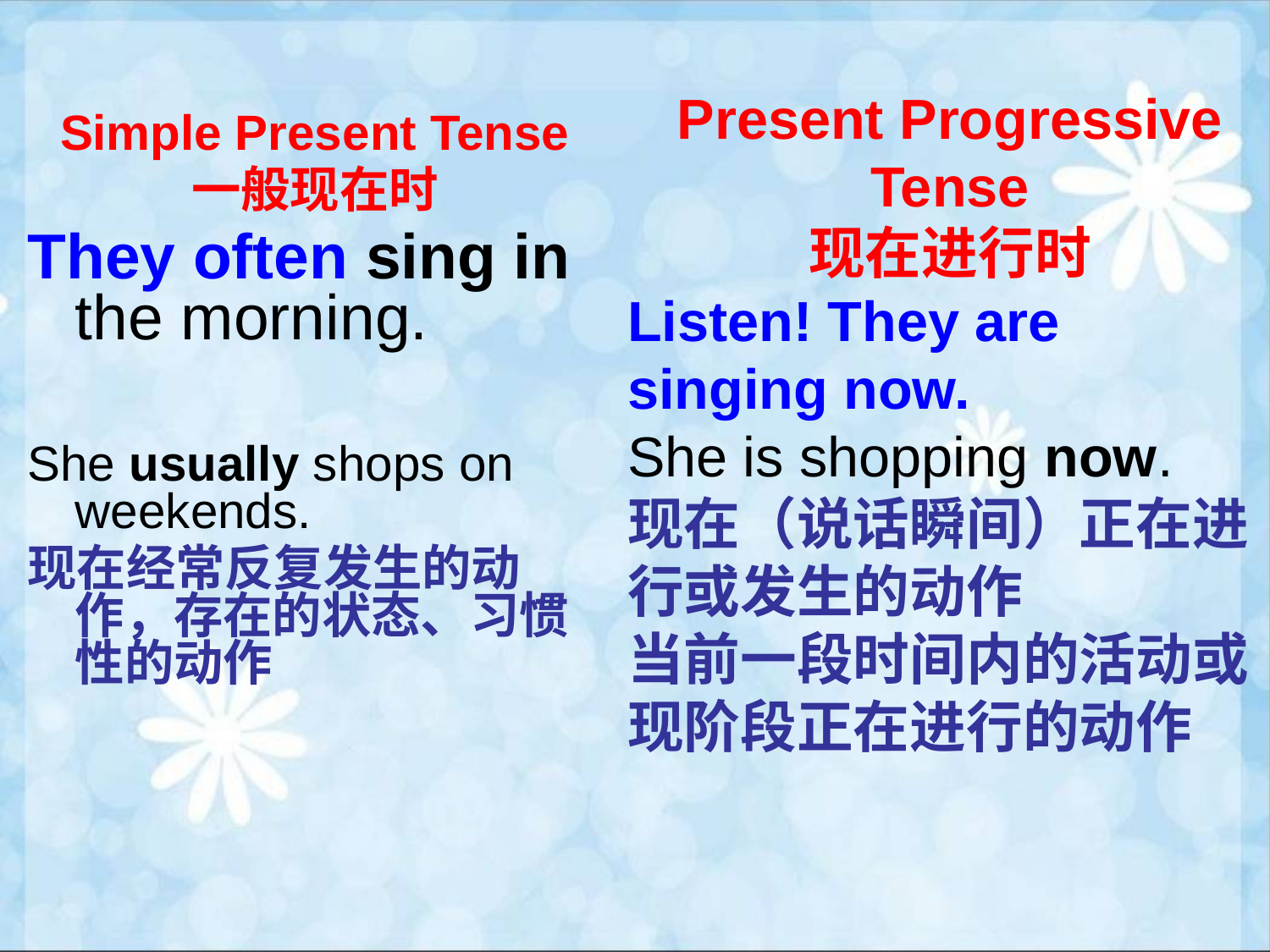

Present Progressive Tense
现在进行时
Listen! They are singing now.
She is shopping now.
现在（说话瞬间）正在进行或发生的动作
当前一段时间内的活动或现阶段正在进行的动作

Simple Present Tense
一般现在时
They often sing in the morning.

She usually shops on weekends.
现在经常反复发生的动作，存在的状态、习惯性的动作